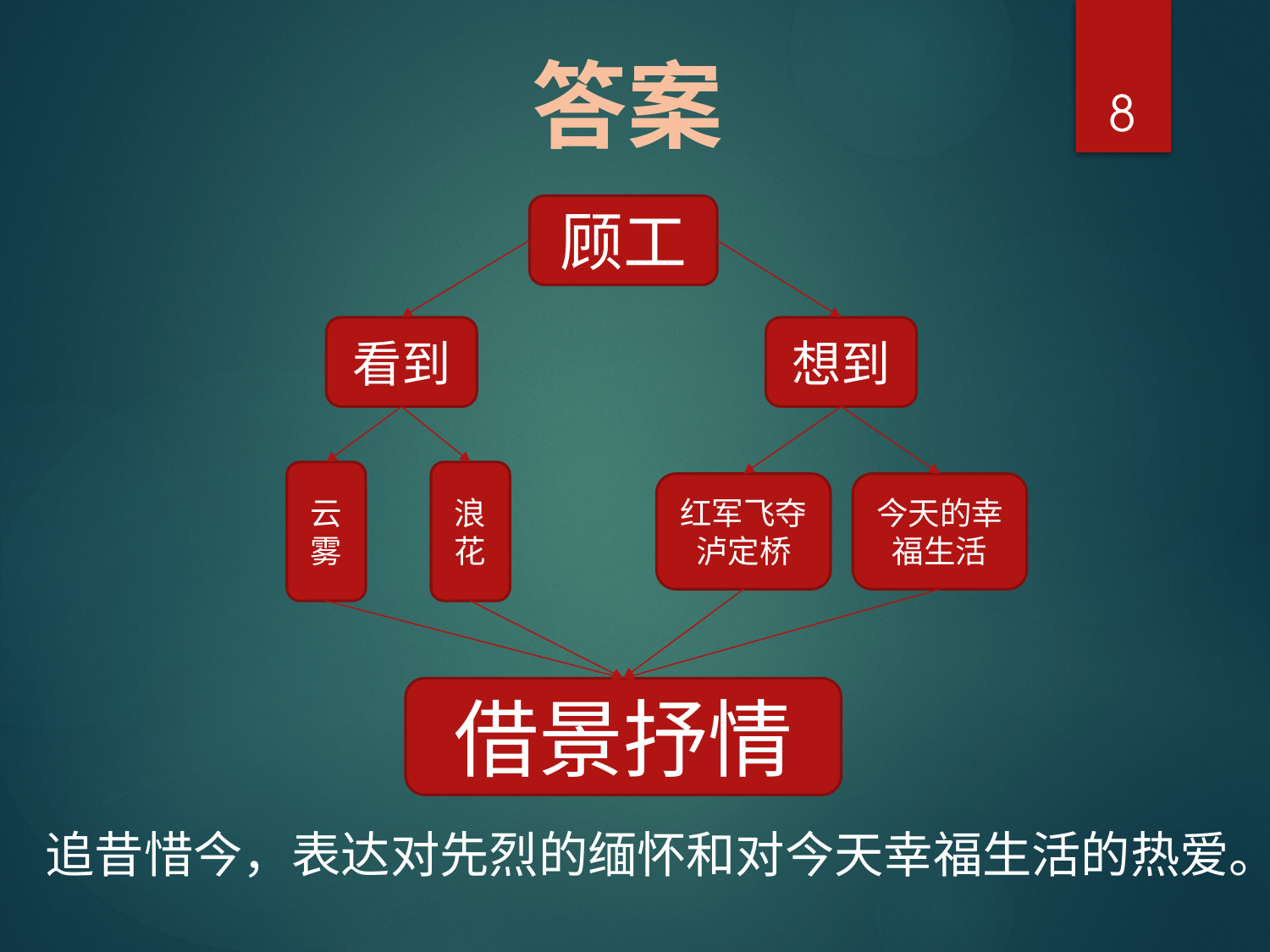

答案
8
顾工
看到
想到
云雾
浪花
今天的幸福生活
红军飞夺泸定桥
借景抒情
追昔惜今，表达对先烈的缅怀和对今天幸福生活的热爱。